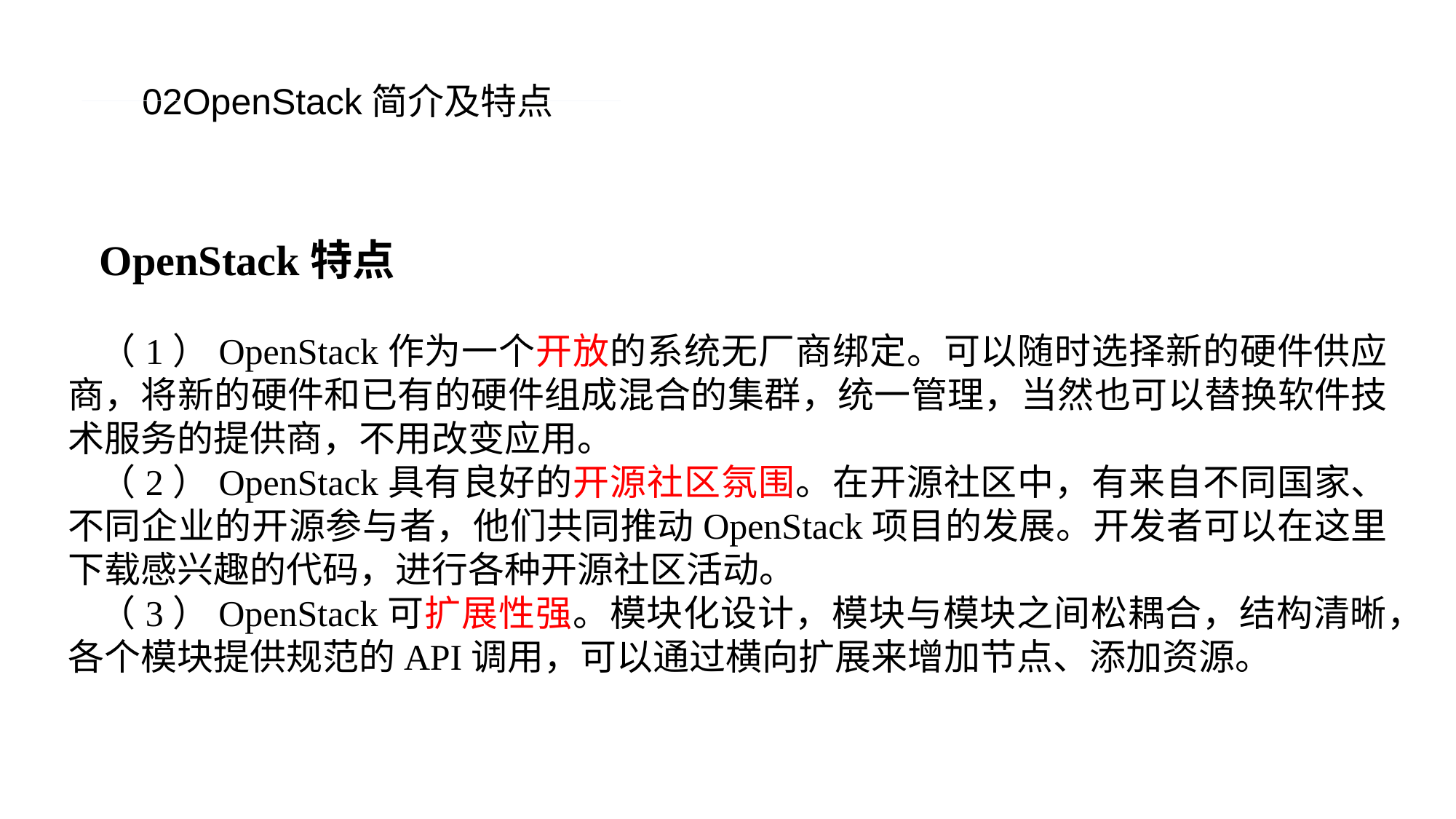

02OpenStack简介及特点
OpenStack特点

（1）OpenStack作为一个开放的系统无厂商绑定。可以随时选择新的硬件供应商，将新的硬件和已有的硬件组成混合的集群，统一管理，当然也可以替换软件技术服务的提供商，不用改变应用。
（2）OpenStack具有良好的开源社区氛围。在开源社区中，有来自不同国家、不同企业的开源参与者，他们共同推动OpenStack项目的发展。开发者可以在这里下载感兴趣的代码，进行各种开源社区活动。
（3）OpenStack可扩展性强。模块化设计，模块与模块之间松耦合，结构清晰，各个模块提供规范的API调用，可以通过横向扩展来增加节点、添加资源。
PPT模板 http://www.1ppt.com/moban/